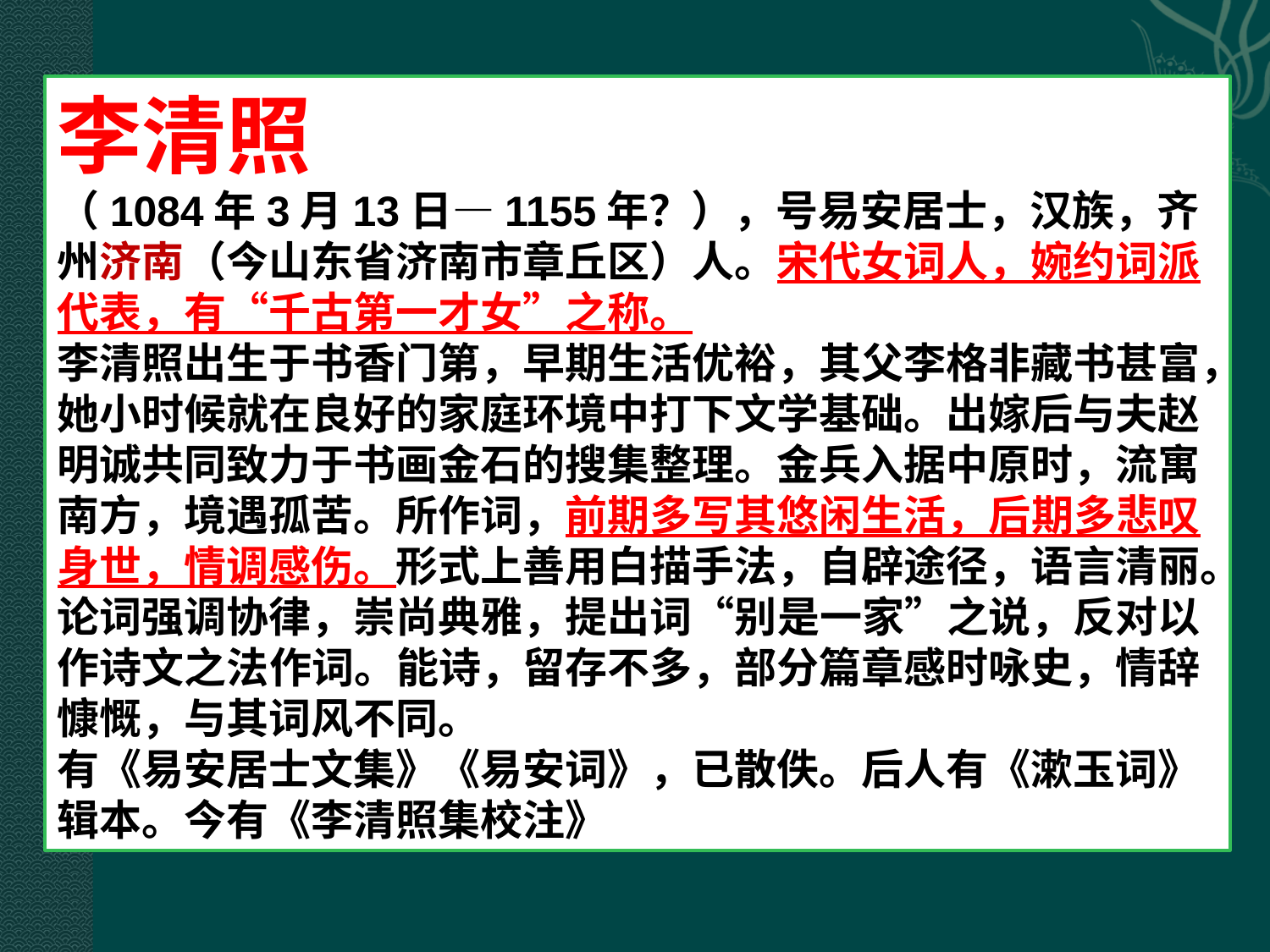

李清照
（1084年3月13日—1155年？），号易安居士，汉族，齐州济南（今山东省济南市章丘区）人。宋代女词人，婉约词派代表，有“千古第一才女”之称。
李清照出生于书香门第，早期生活优裕，其父李格非藏书甚富，她小时候就在良好的家庭环境中打下文学基础。出嫁后与夫赵明诚共同致力于书画金石的搜集整理。金兵入据中原时，流寓南方，境遇孤苦。所作词，前期多写其悠闲生活，后期多悲叹身世，情调感伤。形式上善用白描手法，自辟途径，语言清丽。论词强调协律，崇尚典雅，提出词“别是一家”之说，反对以作诗文之法作词。能诗，留存不多，部分篇章感时咏史，情辞慷慨，与其词风不同。
有《易安居士文集》《易安词》，已散佚。后人有《漱玉词》辑本。今有《李清照集校注》